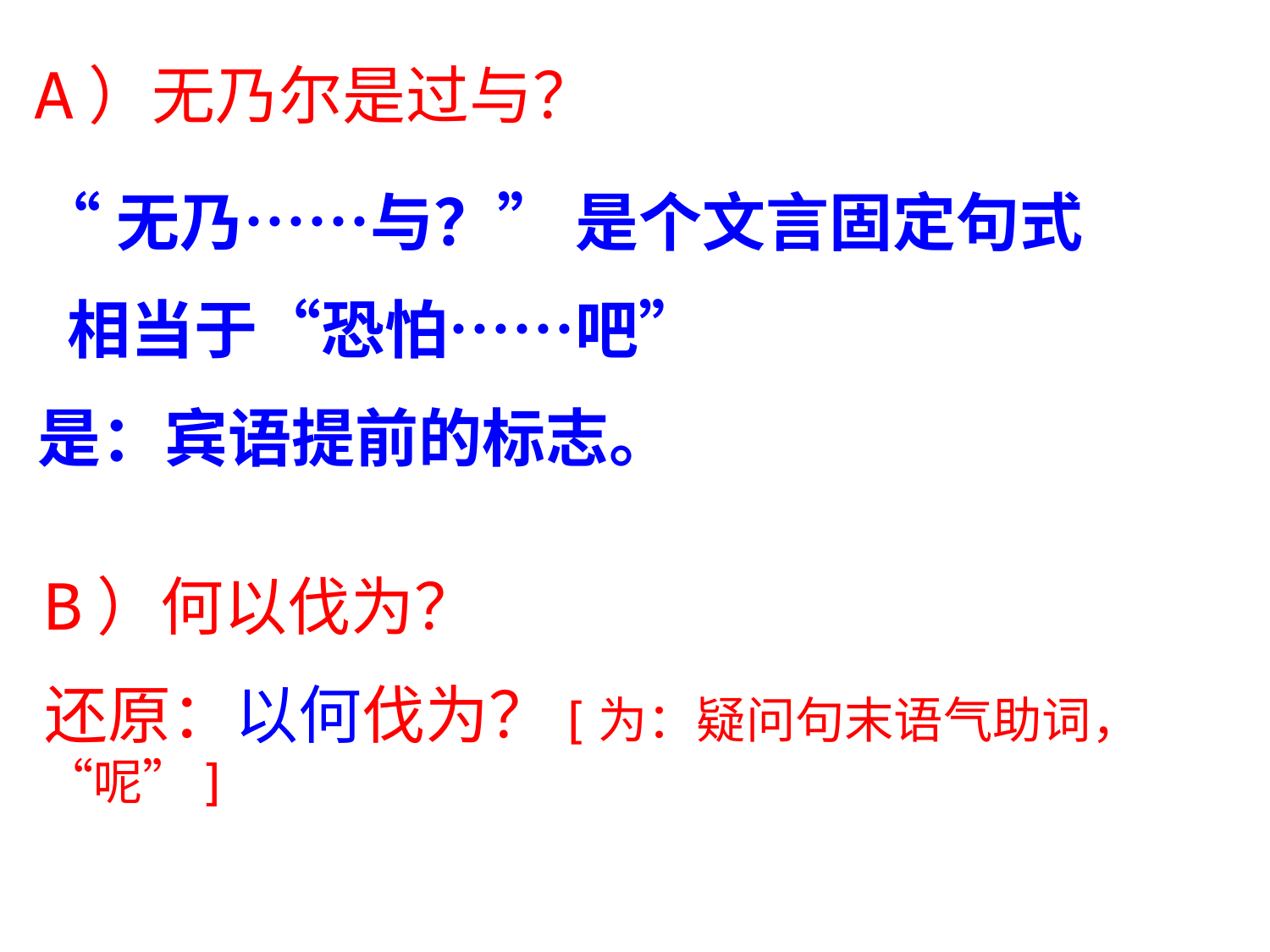

A）无乃尔是过与？
“无乃……与？” 是个文言固定句式
 相当于“恐怕……吧”
是：宾语提前的标志。

B）何以伐为？
还原：以何伐为？[为：疑问句末语气助词，“呢”]